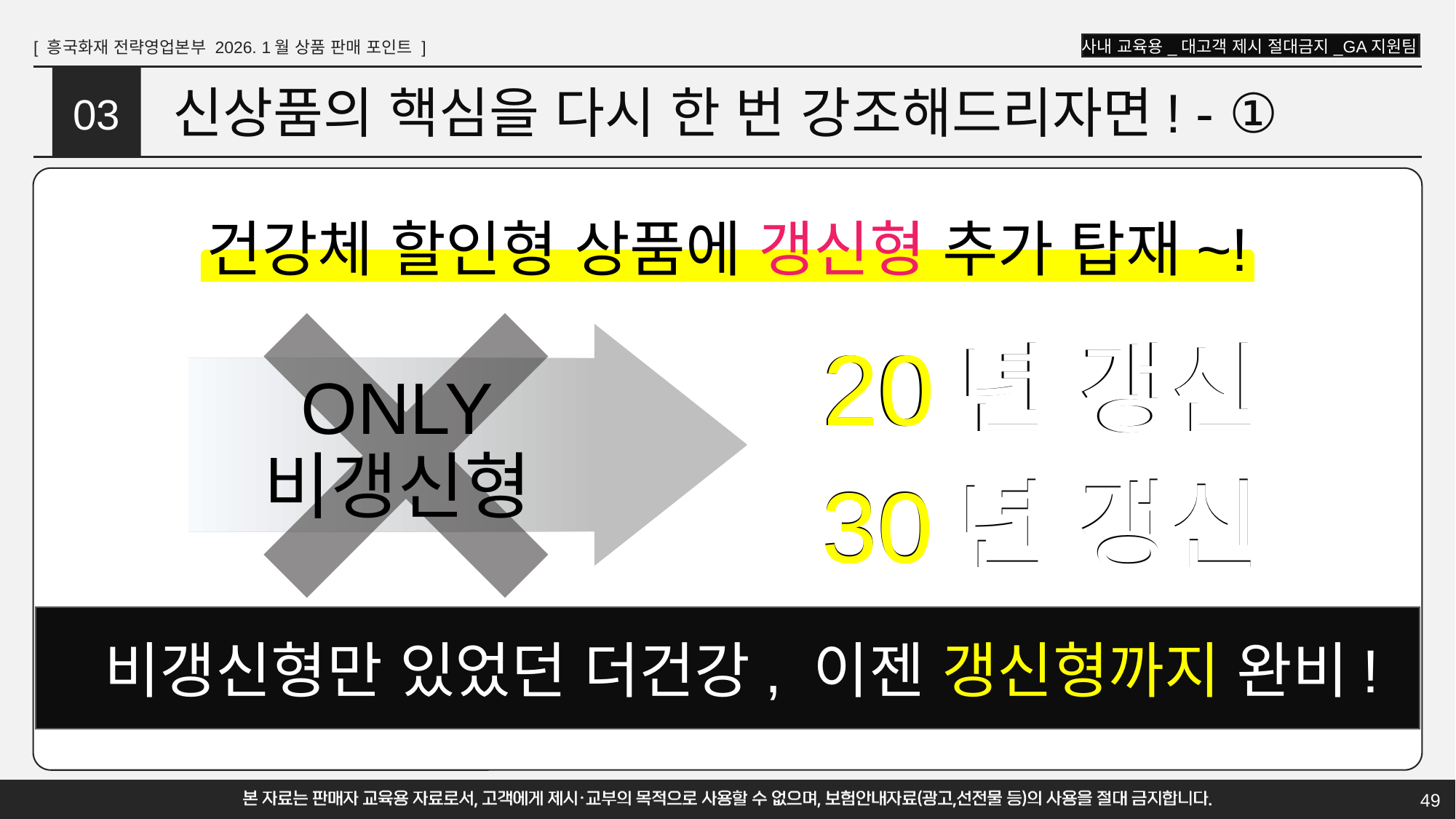

# 신상품의 핵심을 다시 한 번 강조해드리자면! - ①
03
건강체 할인형 상품에 갱신형 추가 탑재~!

20년 갱신
20년 갱신

ONLY
비갱신형
30년 갱신
30년 갱신

비갱신형만 있었던 더건강, 이젠 갱신형까지 완비!
49